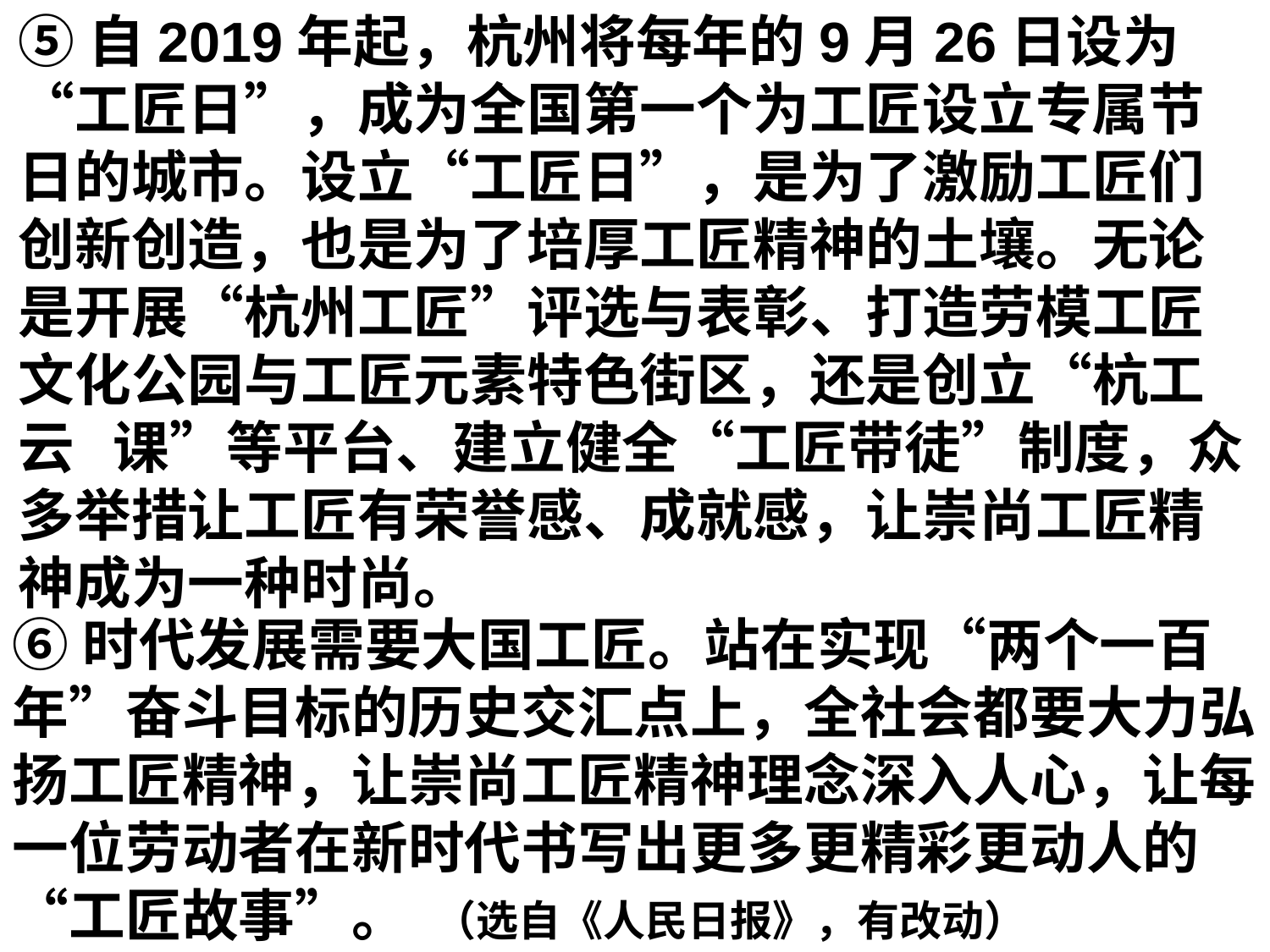

⑤自2019年起，杭州将每年的9月26日设为“工匠日”，成为全国第一个为工匠设立专属节日的城市。设立“工匠日”，是为了激励工匠们创新创造，也是为了培厚工匠精神的土壤。无论是开展“杭州工匠”评选与表彰、打造劳模工匠文化公园与工匠元素特色街区，还是创立“杭工云   课”等平台、建立健全“工匠带徒”制度，众多举措让工匠有荣誉感、成就感，让崇尚工匠精神成为一种时尚。

⑥时代发展需要大国工匠。站在实现“两个一百年”奋斗目标的历史交汇点上，全社会都要大力弘扬工匠精神，让崇尚工匠精神理念深入人心，让每一位劳动者在新时代书写出更多更精彩更动人的“工匠故事”。  （选自《人民日报》，有改动）